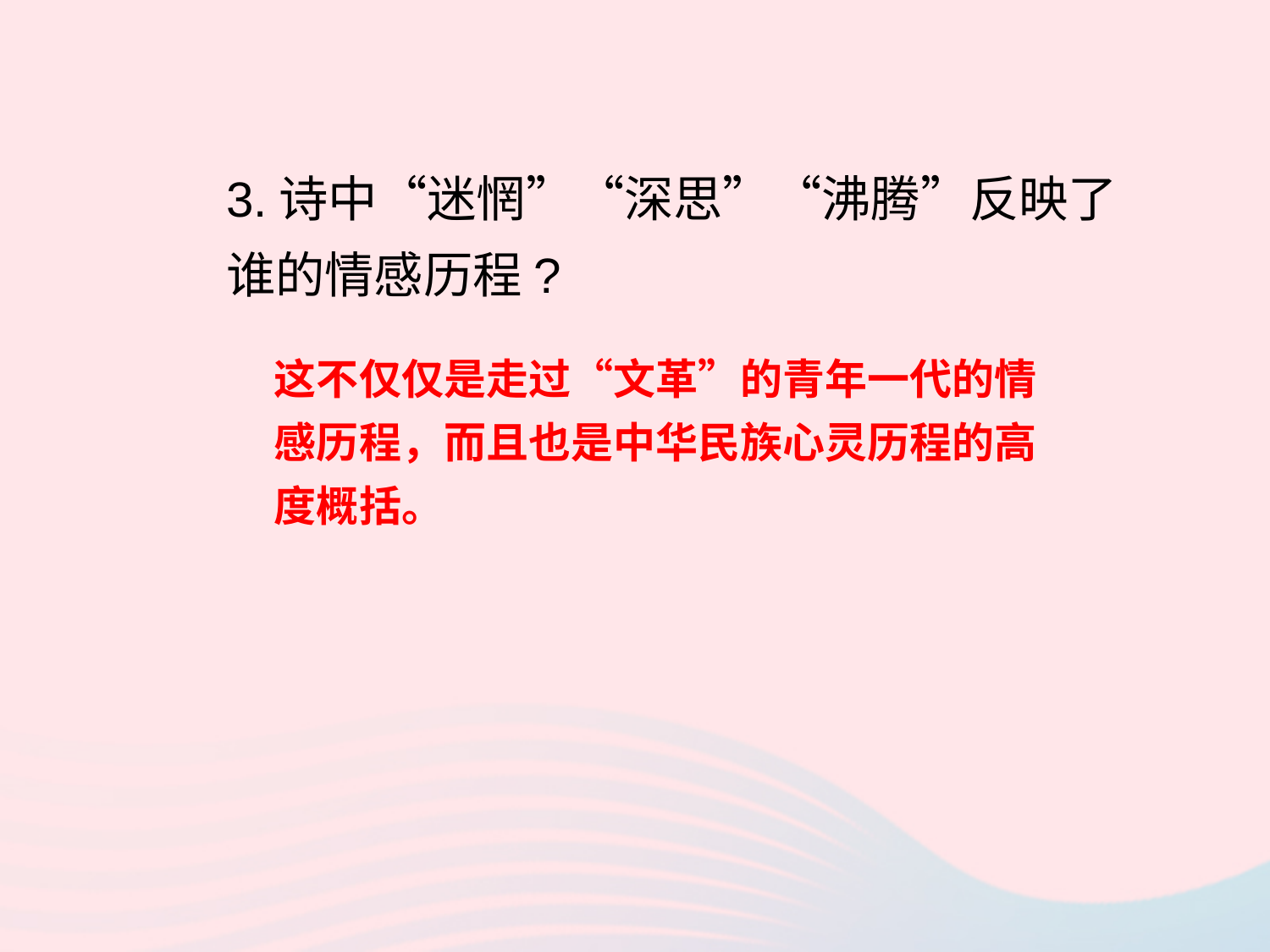

3.诗中“迷惘”“深思”“沸腾”反映了谁的情感历程?
这不仅仅是走过“文革”的青年一代的情感历程，而且也是中华民族心灵历程的高度概括。